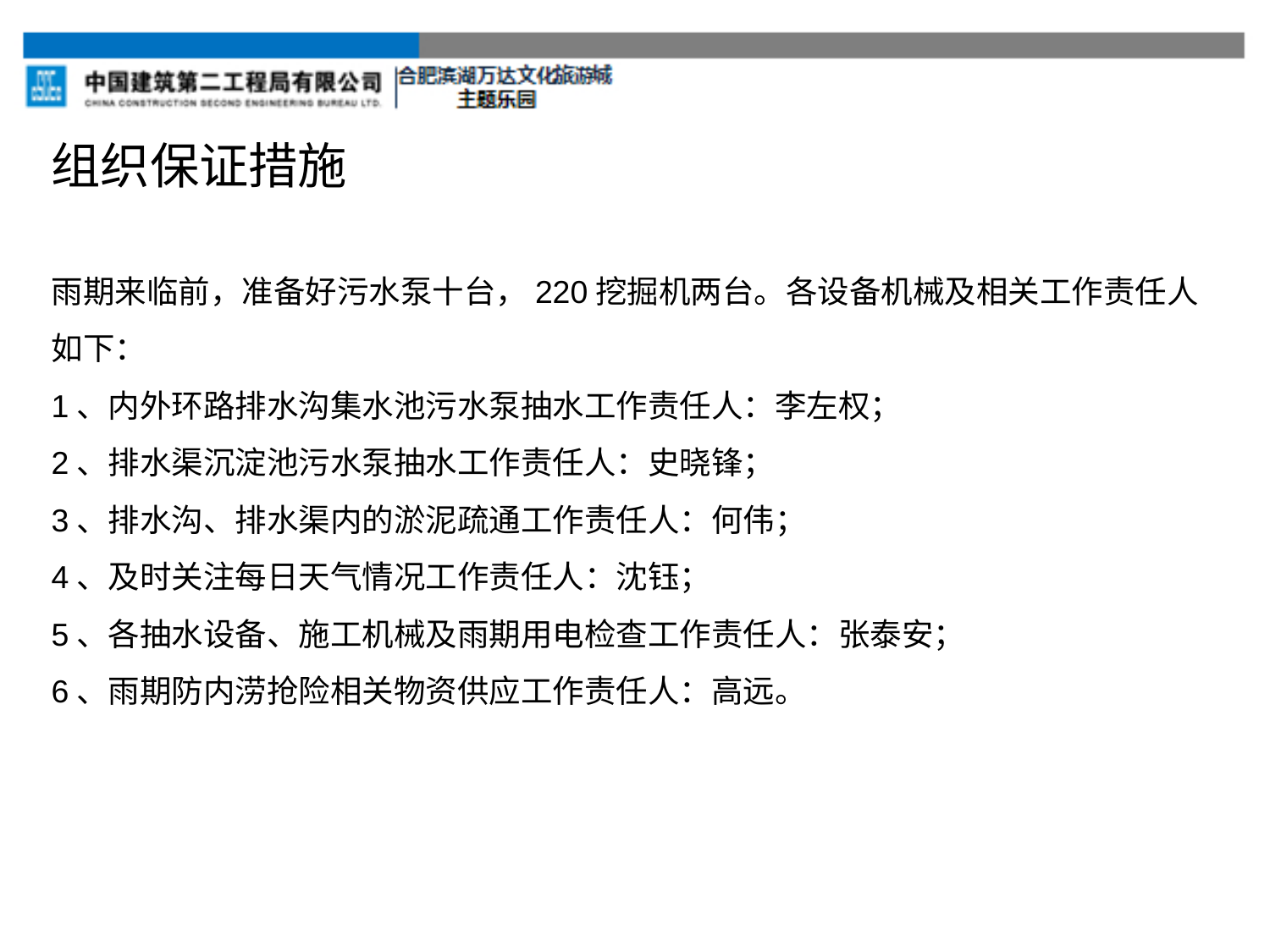

组织保证措施
雨期来临前，准备好污水泵十台，220挖掘机两台。各设备机械及相关工作责任人如下：
1、内外环路排水沟集水池污水泵抽水工作责任人：李左权；
2、排水渠沉淀池污水泵抽水工作责任人：史晓锋；
3、排水沟、排水渠内的淤泥疏通工作责任人：何伟；
4、及时关注每日天气情况工作责任人：沈钰；
5、各抽水设备、施工机械及雨期用电检查工作责任人：张泰安；
6、雨期防内涝抢险相关物资供应工作责任人：高远。